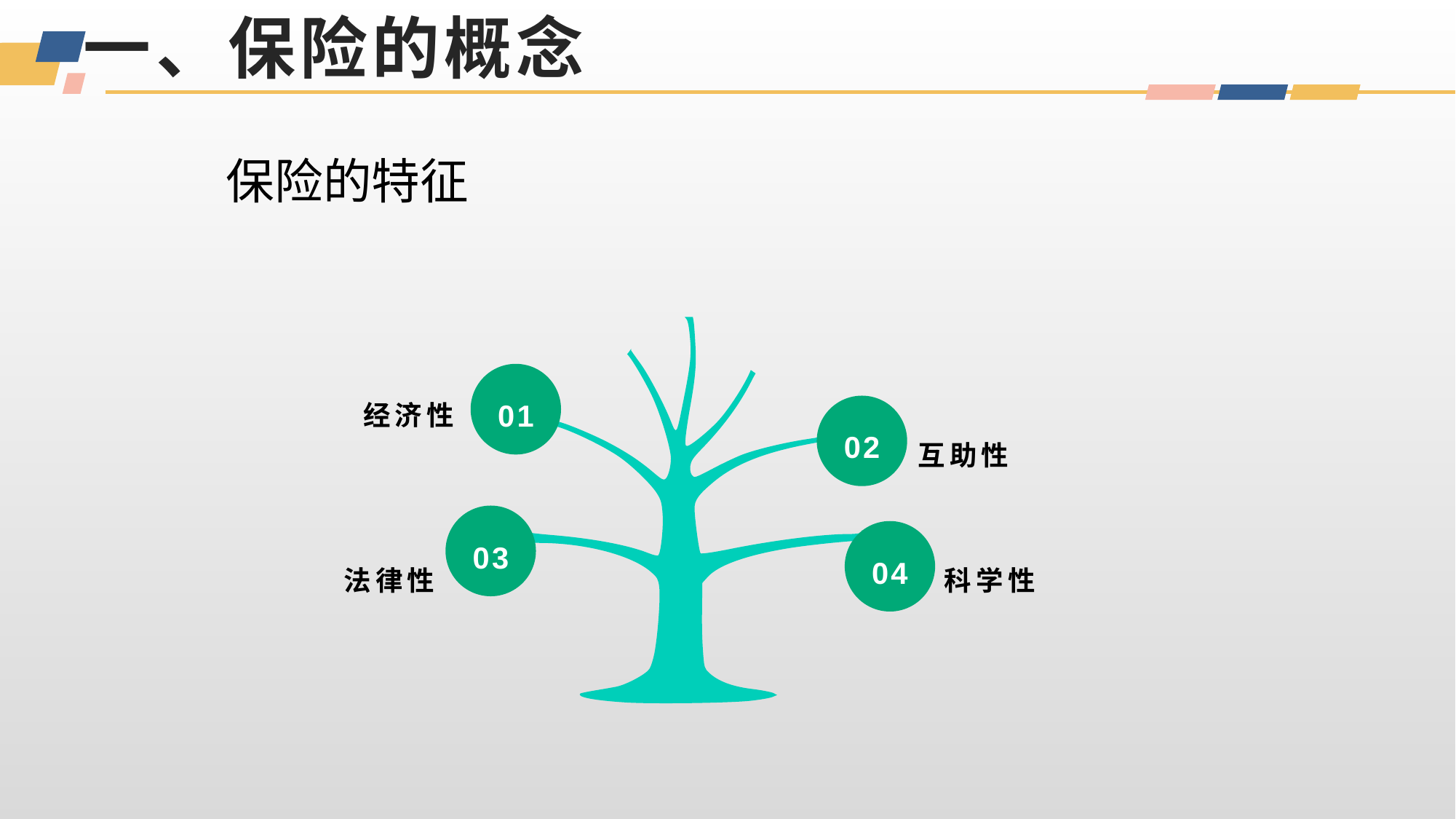

# 一、保险的概念

  保险的特征

经济性
01
02
互助性
03
04
法律性
科学性